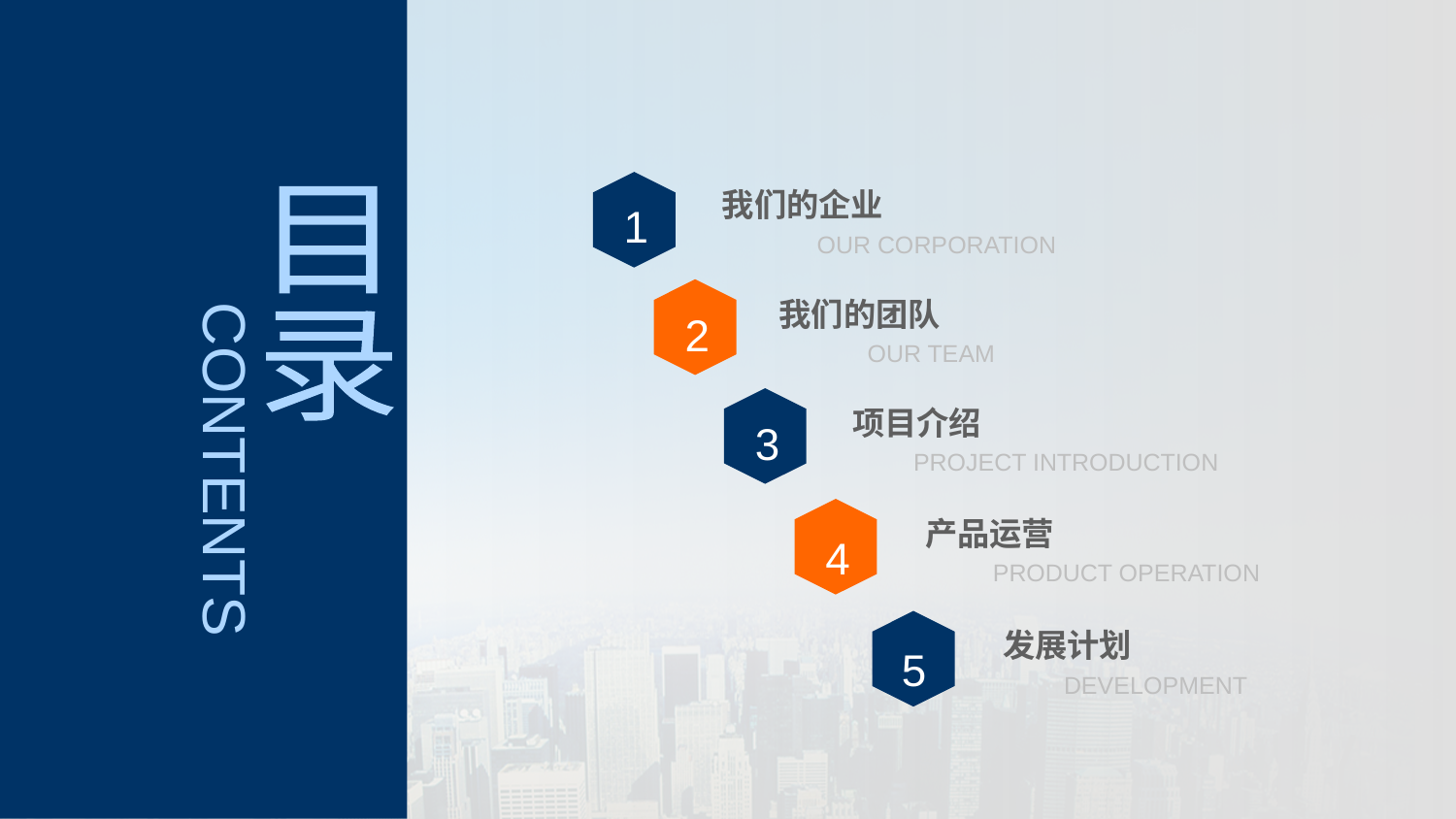

我们的企业
              OUR CORPORATION
1

目
录

2
我们的团队
             OUR TEAM
项目介绍
         PROJECT INTRODUCTION

3
CONTENTS
产品运营
          PRODUCT OPERATION

4
发展计划
         DEVELOPMENT

5